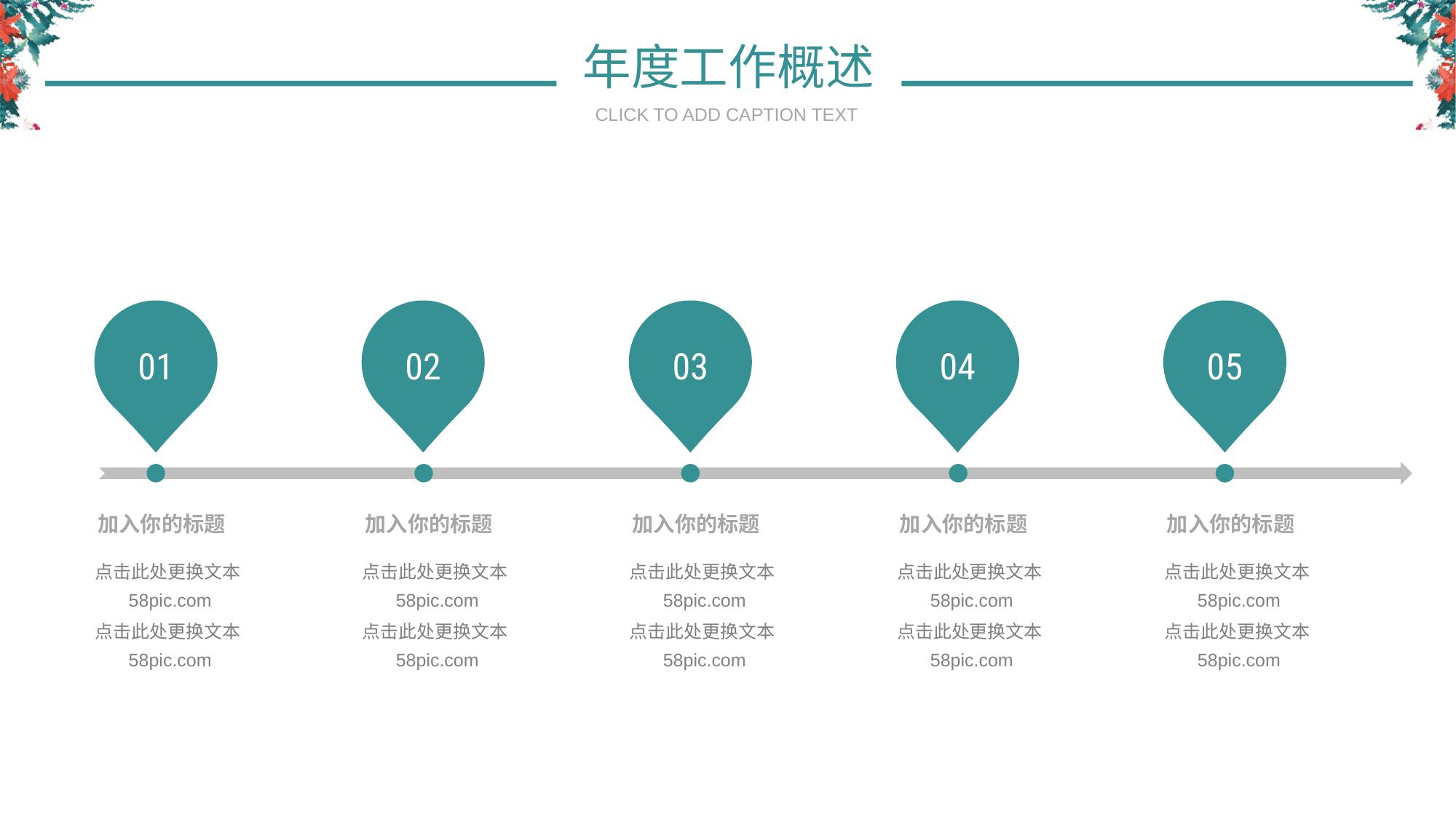

年度工作概述

CLICK TO ADD CAPTION TEXT

01

02

03

04

05

加入你的标题
点击此处更换文本58pic.com
点击此处更换文本58pic.com
加入你的标题
点击此处更换文本58pic.com
点击此处更换文本58pic.com
加入你的标题
点击此处更换文本58pic.com
点击此处更换文本58pic.com
加入你的标题
点击此处更换文本58pic.com
点击此处更换文本58pic.com
加入你的标题
点击此处更换文本58pic.com
点击此处更换文本58pic.com